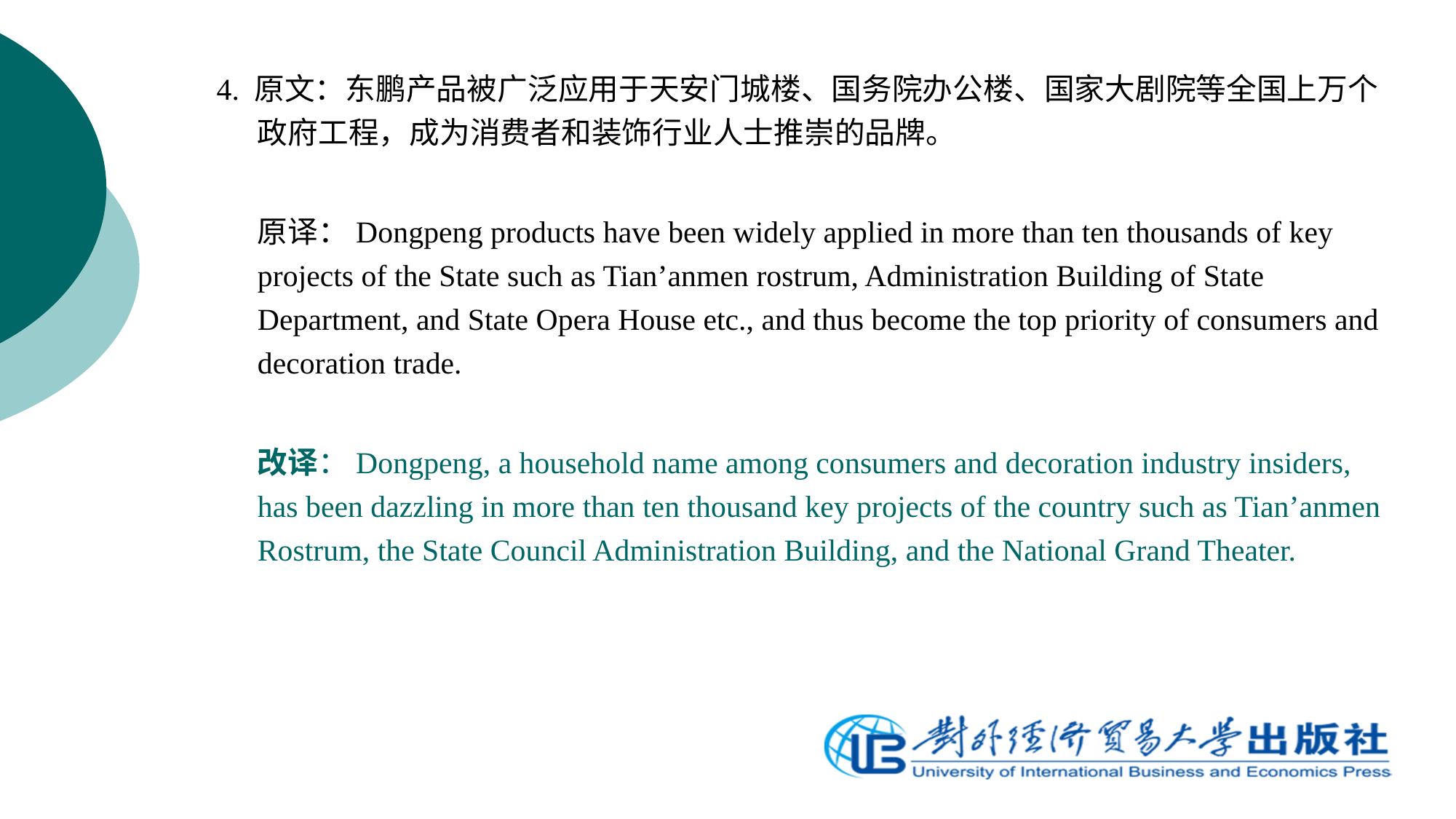

4. 原文：东鹏产品被广泛应用于天安门城楼、国务院办公楼、国家大剧院等全国上万个政府工程，成为消费者和装饰行业人士推崇的品牌。

	原译：Dongpeng products have been widely applied in more than ten thousands of key projects of the State such as Tian’anmen rostrum, Administration Building of State Department, and State Opera House etc., and thus become the top priority of consumers and decoration trade.

	改译：Dongpeng, a household name among consumers and decoration industry insiders, has been dazzling in more than ten thousand key projects of the country such as Tian’anmen Rostrum, the State Council Administration Building, and the National Grand Theater.